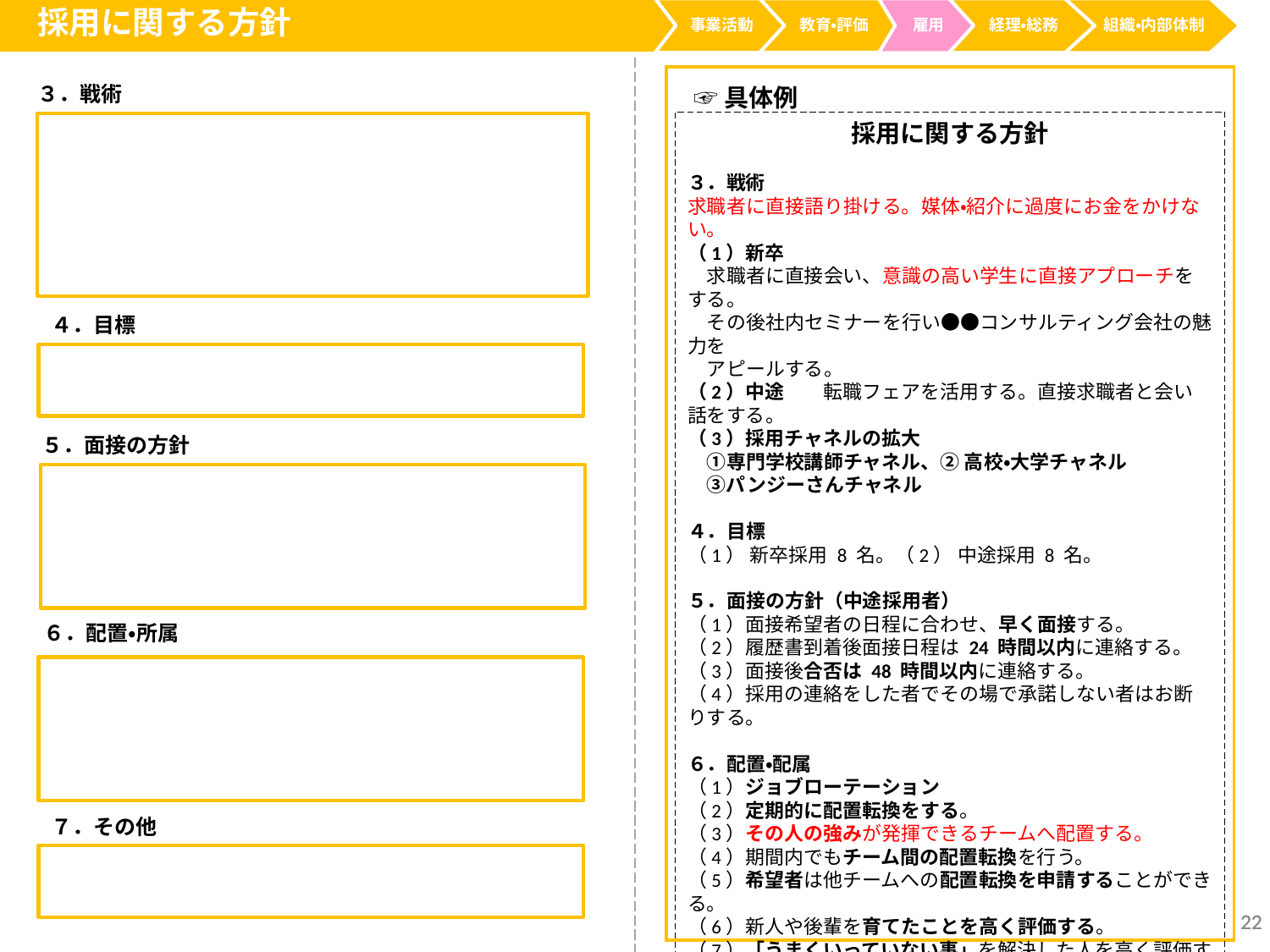

採用に関する方針
事業活動
経理・総務
教育・評価
雇用
組織・内部体制

３．戦術
☞具体例
採用に関する方針

３．戦術
求職者に直接語り掛ける。媒体・紹介に過度にお金をかけない。
（1）新卒
　求職者に直接会い、意識の高い学生に直接アプローチをする。
　その後社内セミナーを行い●●コンサルティング会社の魅力を
　アピールする。
（2）中途　　転職フェアを活用する。直接求職者と会い話をする。
（3）採用チャネルの拡大
　①専門学校講師チャネル、② 高校・大学チャネル
　③パンジーさんチャネル

４．目標
（1） 新卒採用 8 名。（2） 中途採用 8 名。

５．面接の方針（中途採用者）
（1）面接希望者の日程に合わせ、早く面接する。
（2）履歴書到着後面接日程は 24 時間以内に連絡する。
（3）面接後合否は 48 時間以内に連絡する。
（4）採用の連絡をした者でその場で承諾しない者はお断りする。

６．配置・配属
（1）ジョブローテーション
（2）定期的に配置転換をする。
（3）その人の強みが発揮できるチームへ配置する。
（4）期間内でもチーム間の配置転換を行う。
（5）希望者は他チームへの配置転換を申請することができる。
（6）新人や後輩を育てたことを高く評価する。
（7）「うまくいっていない事」を解決した人を高く評価する。
（8） 抜擢は実力主義。業績を向上させた者を登用する。

７．その他
　引越しした内定者には、引越し手当を入社後支給する。
　独身者50,000 円、家族のいる者 100,000 円。

４．目標

５．面接の方針

６．配置・所属

７．その他

22
22
22